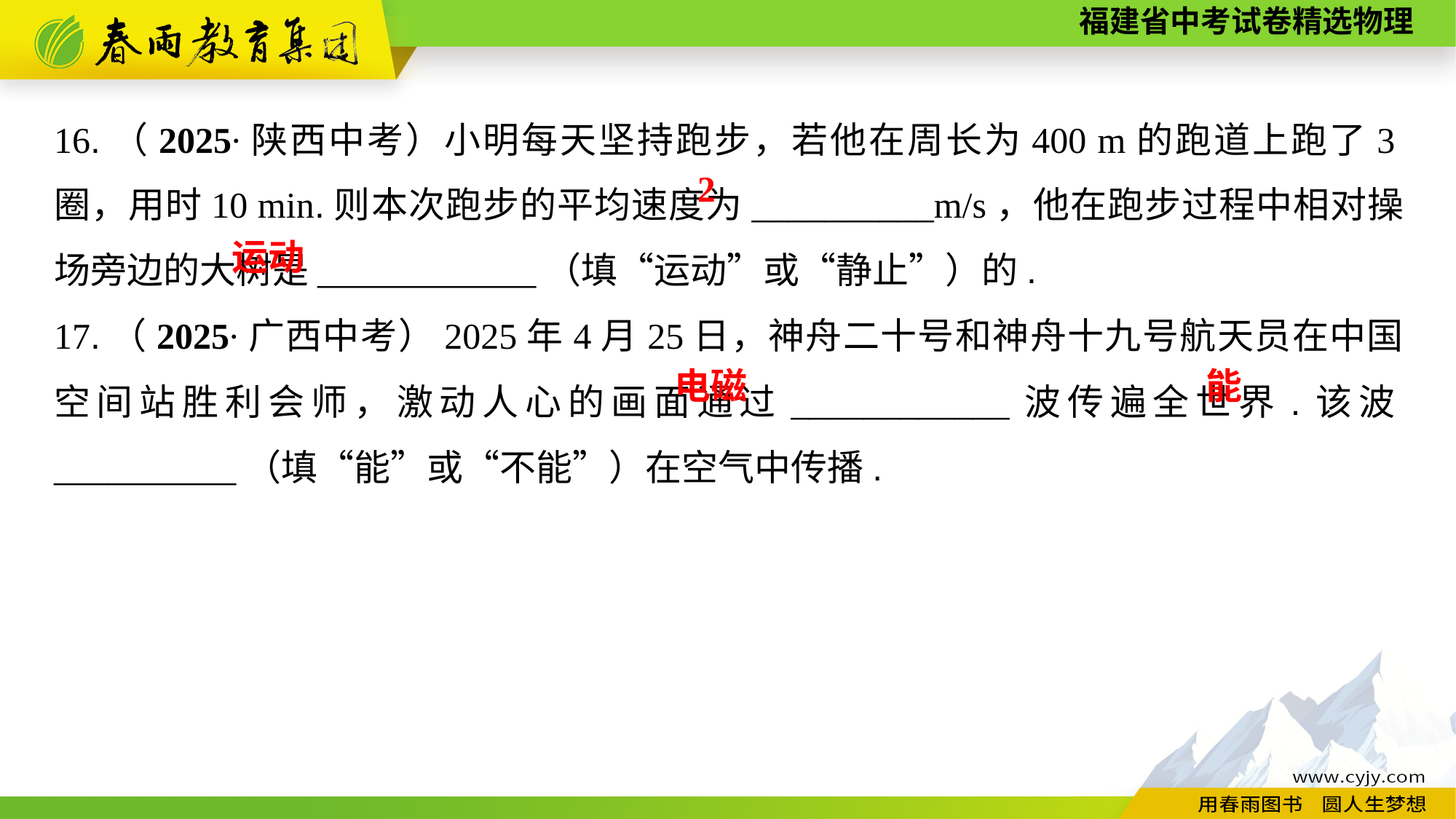

16.（2025∙陕西中考）小明每天坚持跑步，若他在周长为400 m的跑道上跑了3圈，用时10 min.则本次跑步的平均速度为__________m/s，他在跑步过程中相对操场旁边的大树是____________（填“运动”或“静止”）的.
17.（2025∙广西中考）2025年4月25日，神舟二十号和神舟十九号航天员在中国空间站胜利会师，激动人心的画面通过____________波传遍全世界.该波__________（填“能”或“不能”）在空气中传播.

2
运动
电磁
　能